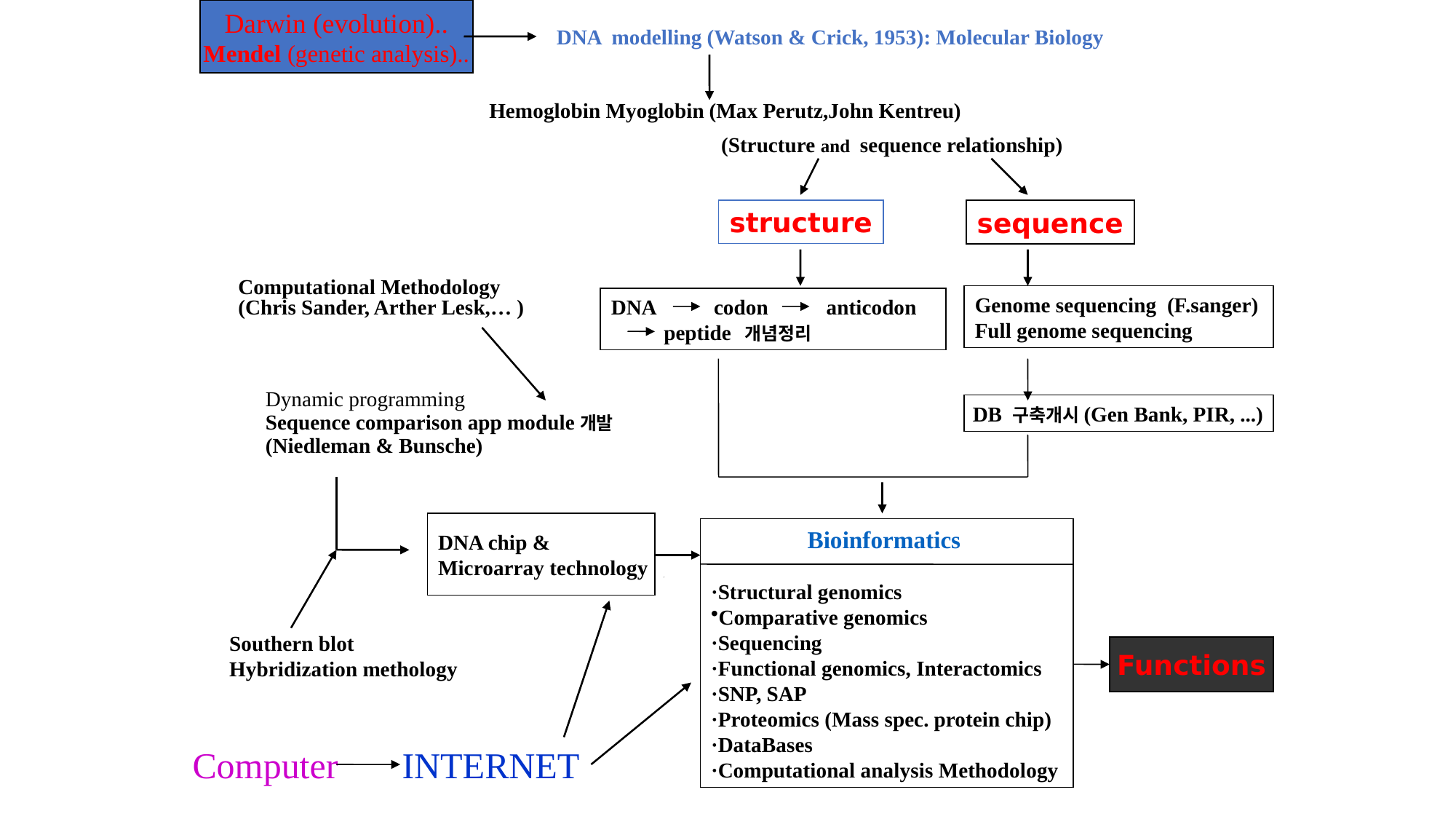

Darwin (evolution)..
Mendel (genetic analysis)..
DNA  modelling (Watson & Crick, 1953): Molecular Biology

Hemoglobin Myoglobin (Max Perutz,John Kentreu)
(Structure and  sequence relationship)

structure
sequence

Computational Methodology (Chris Sander, Arther Lesk,… )
Genome sequencing  (F.sanger) Full genome sequencing
DNA           codon           anticodon
          peptide  개념정리

Dynamic programming
Sequence comparison app module개발
(Niedleman & Bunsche)
DB 구축개시(Gen Bank, PIR, ...)

DNA chip &
Microarray technology
Bioinformatics

·Structural genomics
Comparative genomics
·Sequencing
·Functional genomics, Interactomics
·SNP, SAP
·Proteomics (Mass spec. protein chip)
·DataBases
·Computational analysis Methodology

Southern blot
Hybridization methology
Functions

Computer
INTERNET